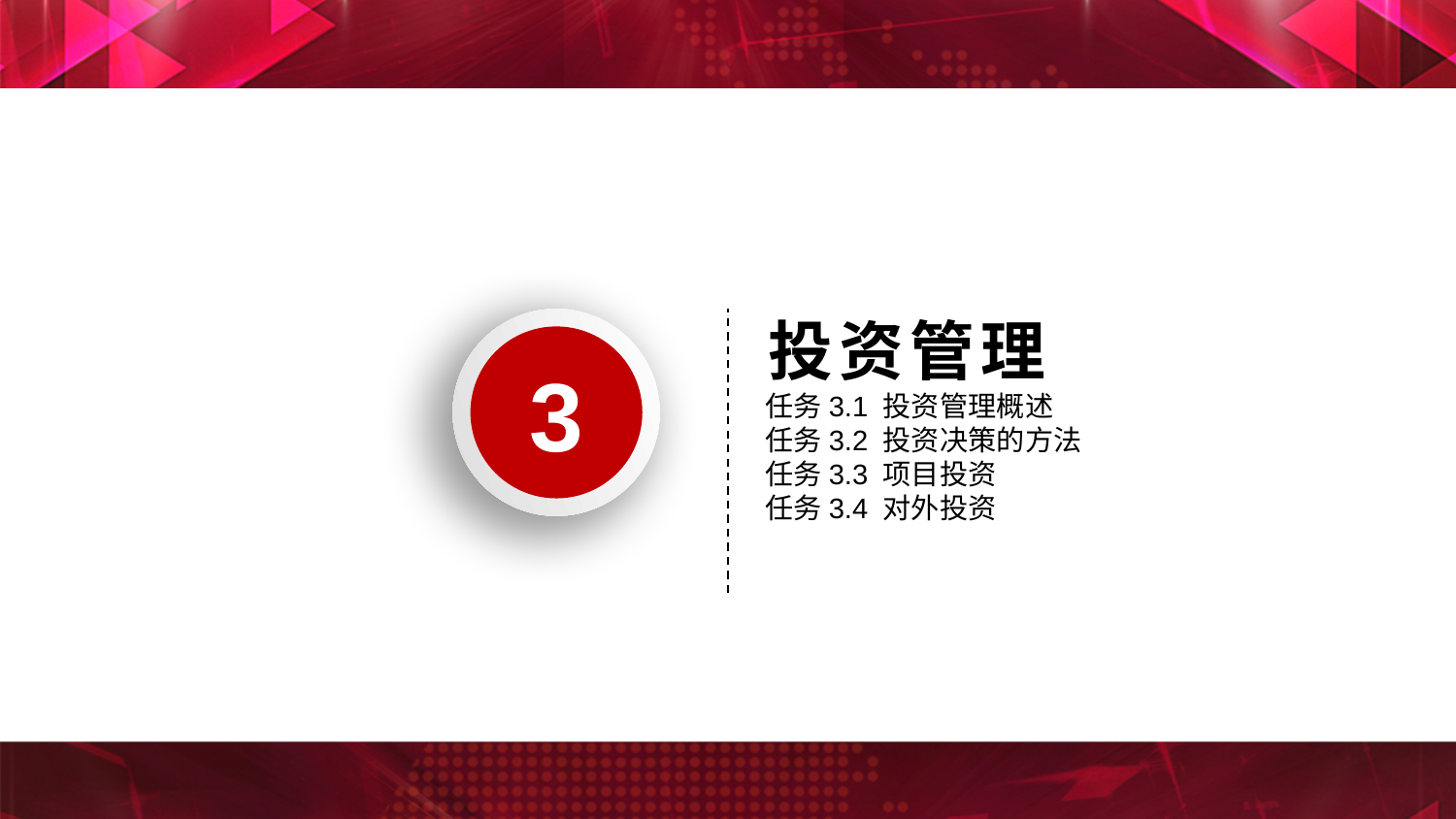

投资管理

3
任务3.1 投资管理概述
任务3.2 投资决策的方法
任务3.3 项目投资
任务3.4 对外投资